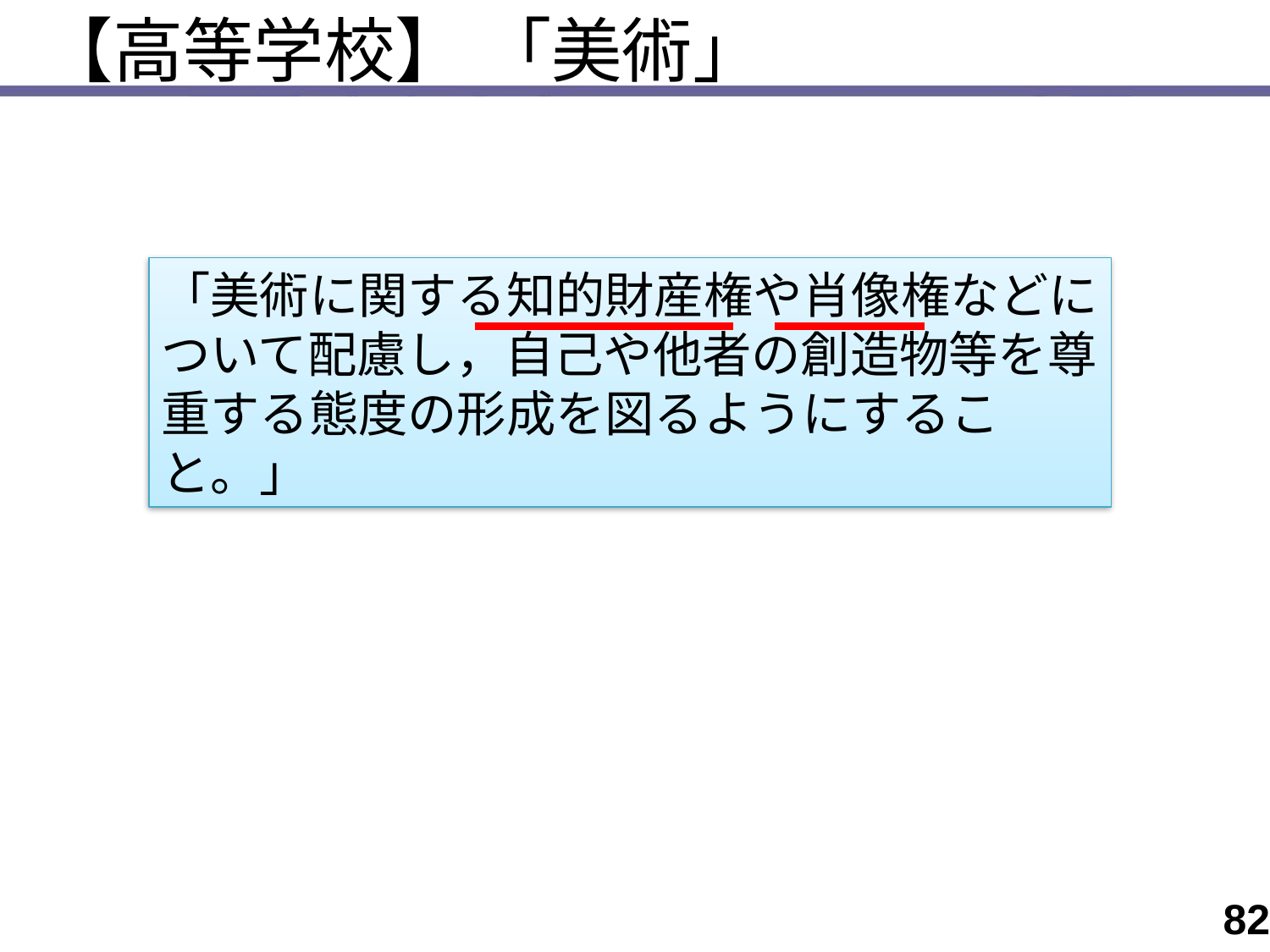

【高等学校】 「美術」
「美術に関する知的財産権や肖像権などについて配慮し，自己や他者の創造物等を尊重する態度の形成を図るようにすること。」
82